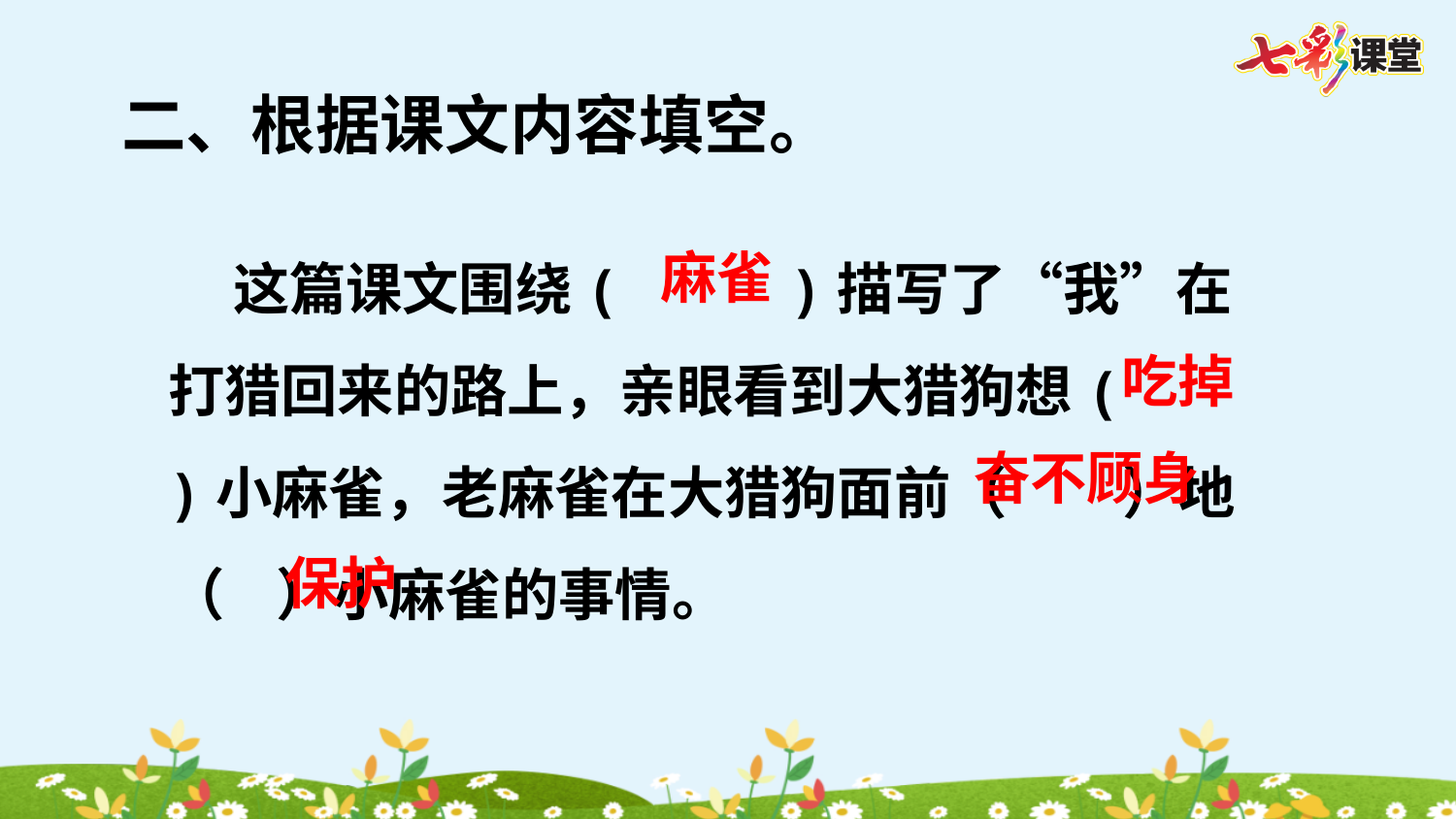

二、根据课文内容填空。
    这篇课文围绕(     )描写了“我”在打猎回来的路上，亲眼看到大猎狗想(     )小麻雀，老麻雀在大猎狗面前（         ）地（    ）小麻雀的事情。
麻雀
吃掉
奋不顾身
保护